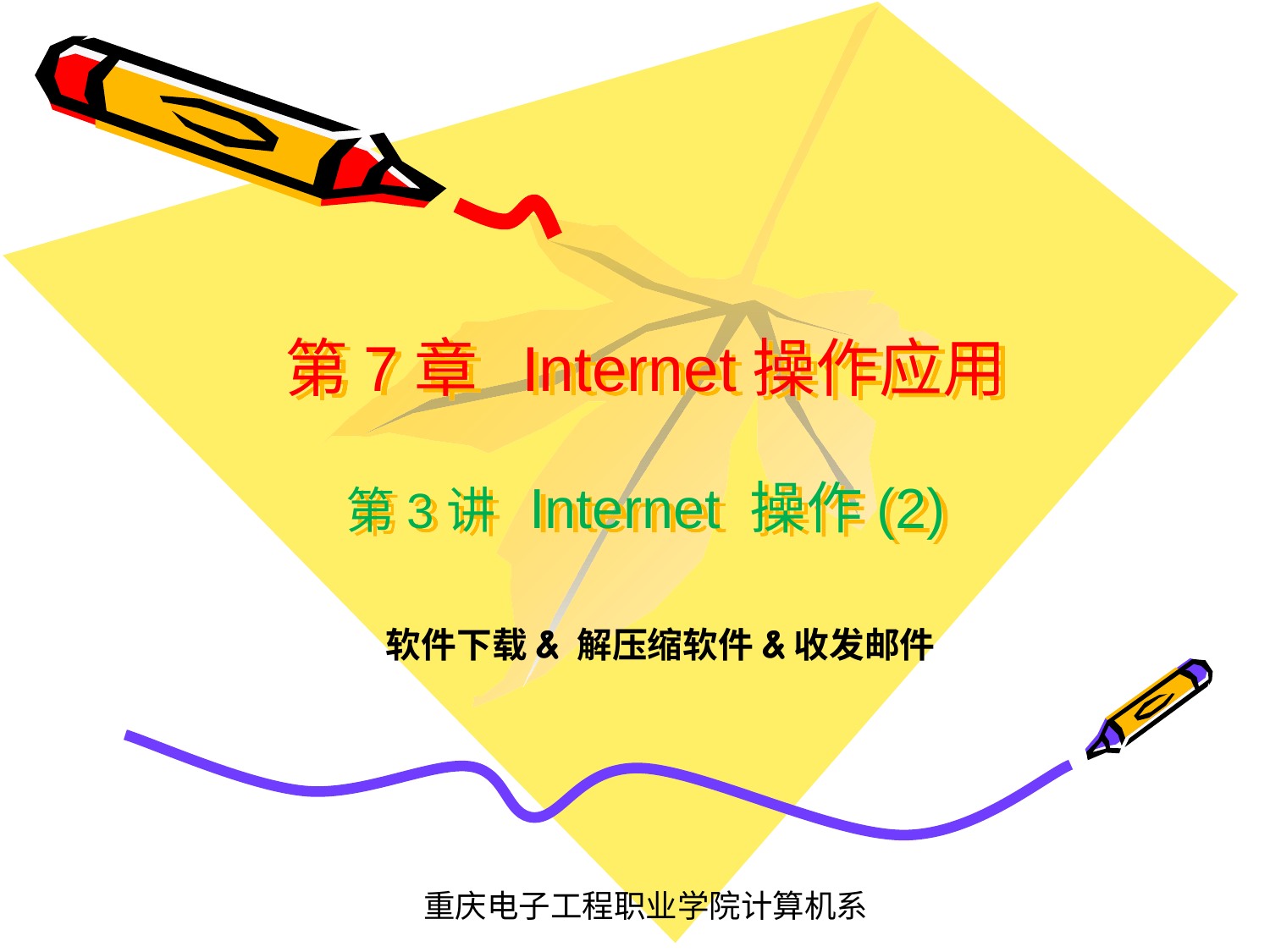

# 第7章  Internet操作应用 第3讲  Internet 操作(2)
软件下载& 解压缩软件&收发邮件